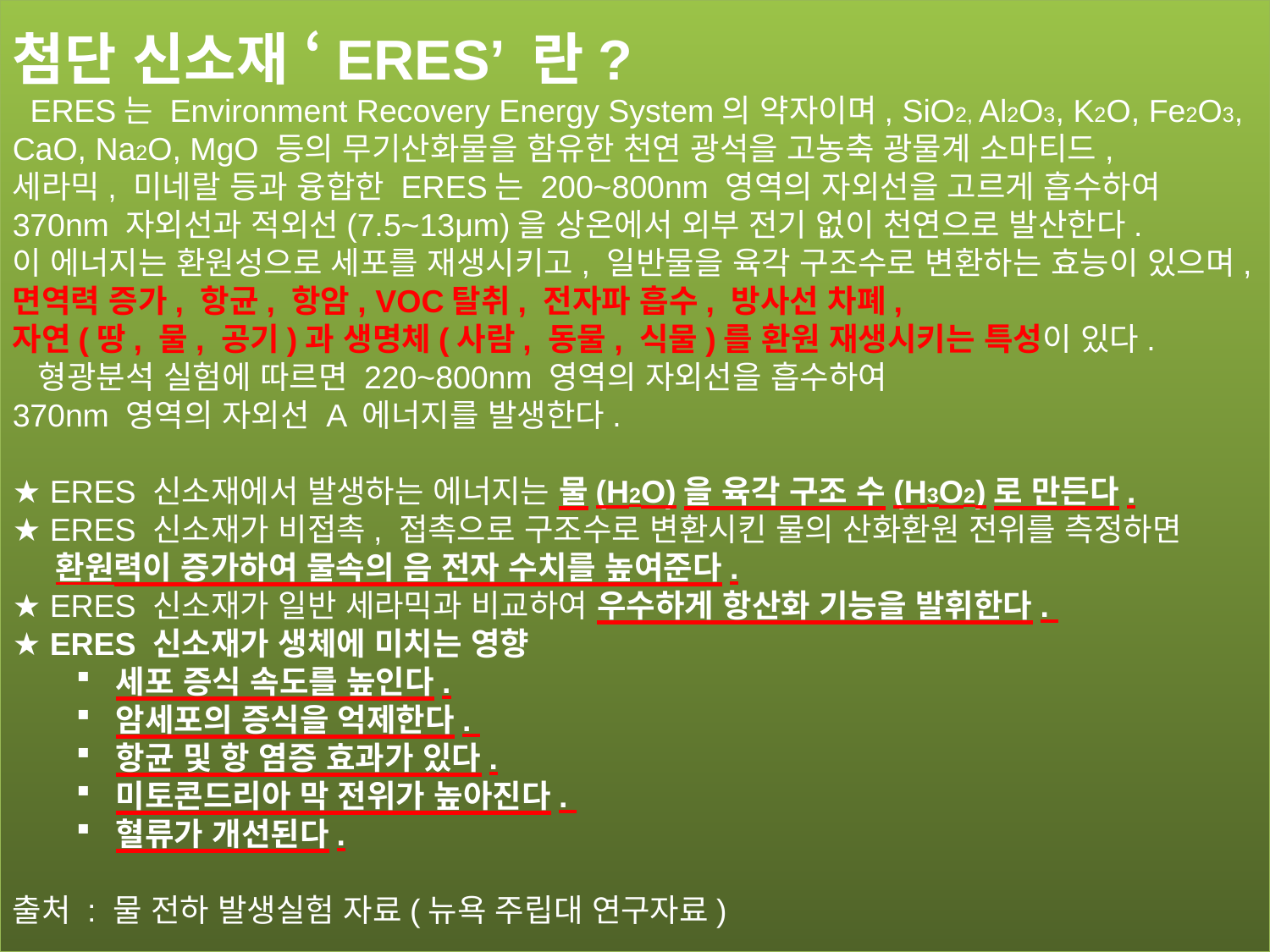

첨단 신소재 ‘ERES’ 란?
  ERES는 Environment Recovery Energy System의 약자이며, SiO2, Al2O3, K2O, Fe2O3, CaO, Na2O, MgO 등의 무기산화물을 함유한 천연 광석을 고농축 광물계 소마티드,
세라믹, 미네랄 등과 융합한 ERES는 200~800nm 영역의 자외선을 고르게 흡수하여 370nm 자외선과 적외선(7.5~13μm)을 상온에서 외부 전기 없이 천연으로 발산한다.
이 에너지는 환원성으로 세포를 재생시키고, 일반물을 육각 구조수로 변환하는 효능이 있으며, 면역력 증가, 항균, 항암, VOC탈취, 전자파 흡수, 방사선 차폐,
자연(땅, 물, 공기)과 생명체(사람, 동물, 식물)를 환원 재생시키는 특성이 있다.
  형광분석 실험에 따르면 220~800nm 영역의 자외선을 흡수하여
370nm 영역의 자외선 A 에너지를 발생한다.

★ ERES 신소재에서 발생하는 에너지는 물(H2O)을 육각 구조 수(H3O2)로 만든다.
★ ERES 신소재가 비접촉, 접촉으로 구조수로 변환시킨 물의 산화환원 전위를 측정하면
    환원력이 증가하여 물속의 음 전자 수치를 높여준다.
★ ERES 신소재가 일반 세라믹과 비교하여 우수하게 항산화 기능을 발휘한다.
★ ERES 신소재가 생체에 미치는 영향
세포 증식 속도를 높인다.
암세포의 증식을 억제한다.
항균 및 항 염증 효과가 있다.
미토콘드리아 막 전위가 높아진다.
혈류가 개선된다.

출처 : 물 전하 발생실험 자료(뉴욕 주립대 연구자료)